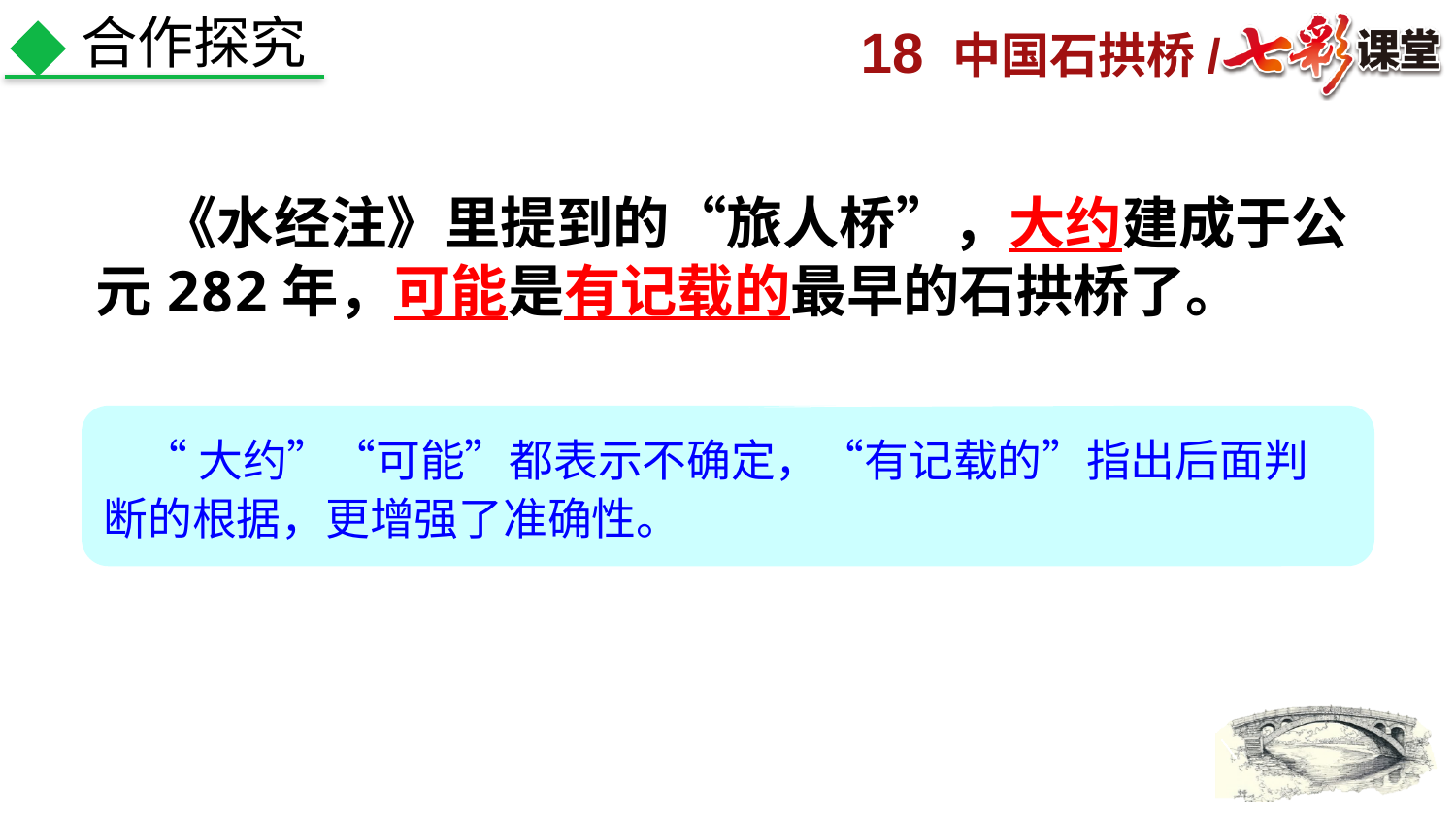

合作探究

    《水经注》里提到的“旅人桥”，大约建成于公元282年，可能是有记载的最早的石拱桥了。
    “大约”“可能”都表示不确定，“有记载的”指出后面判断的根据，更增强了准确性。